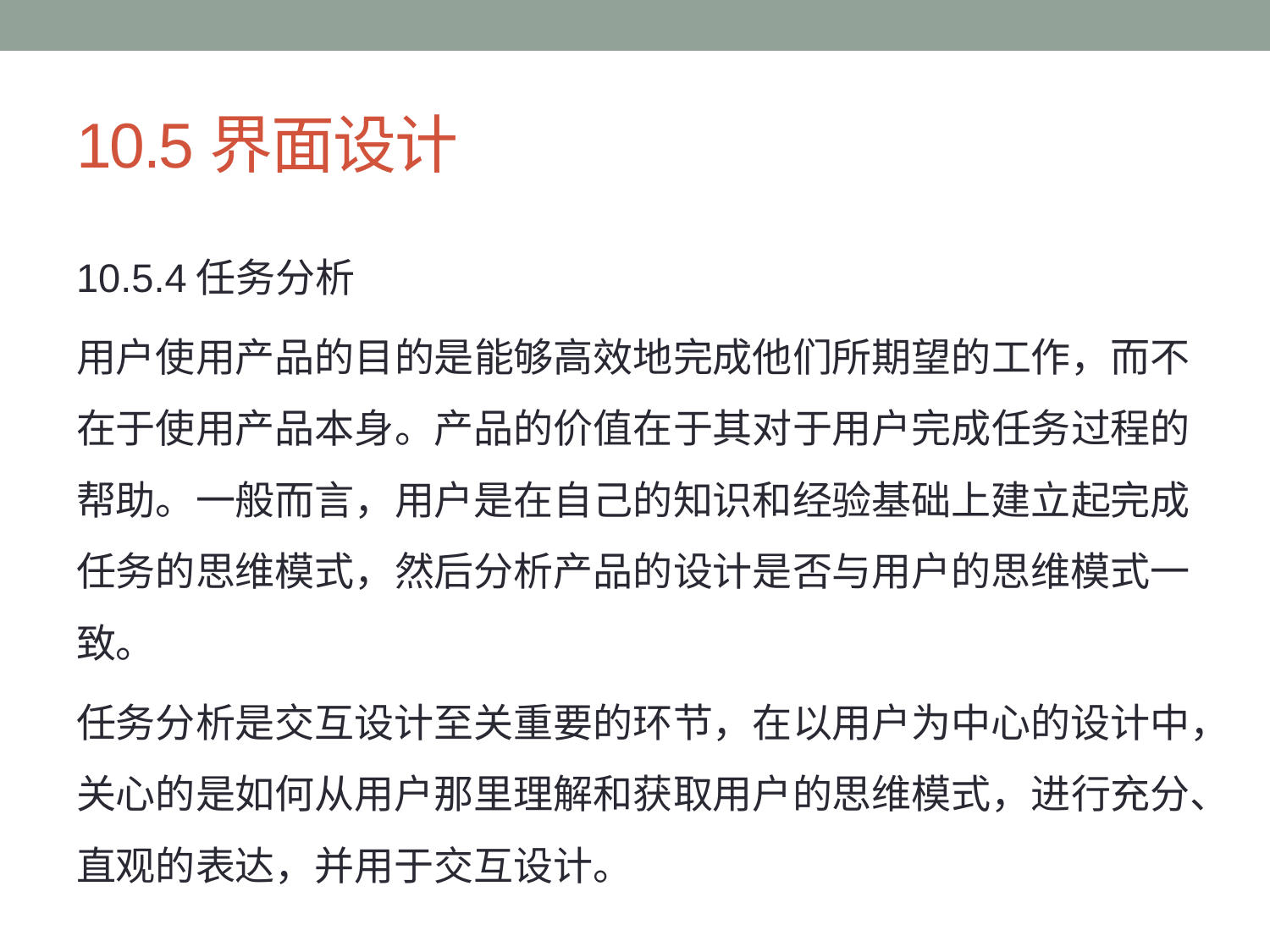

# 10.5界面设计
10.5.4任务分析
用户使用产品的目的是能够高效地完成他们所期望的工作，而不在于使用产品本身。产品的价值在于其对于用户完成任务过程的帮助。一般而言，用户是在自己的知识和经验基础上建立起完成任务的思维模式，然后分析产品的设计是否与用户的思维模式一致。
任务分析是交互设计至关重要的环节，在以用户为中心的设计中，关心的是如何从用户那里理解和获取用户的思维模式，进行充分、直观的表达，并用于交互设计。